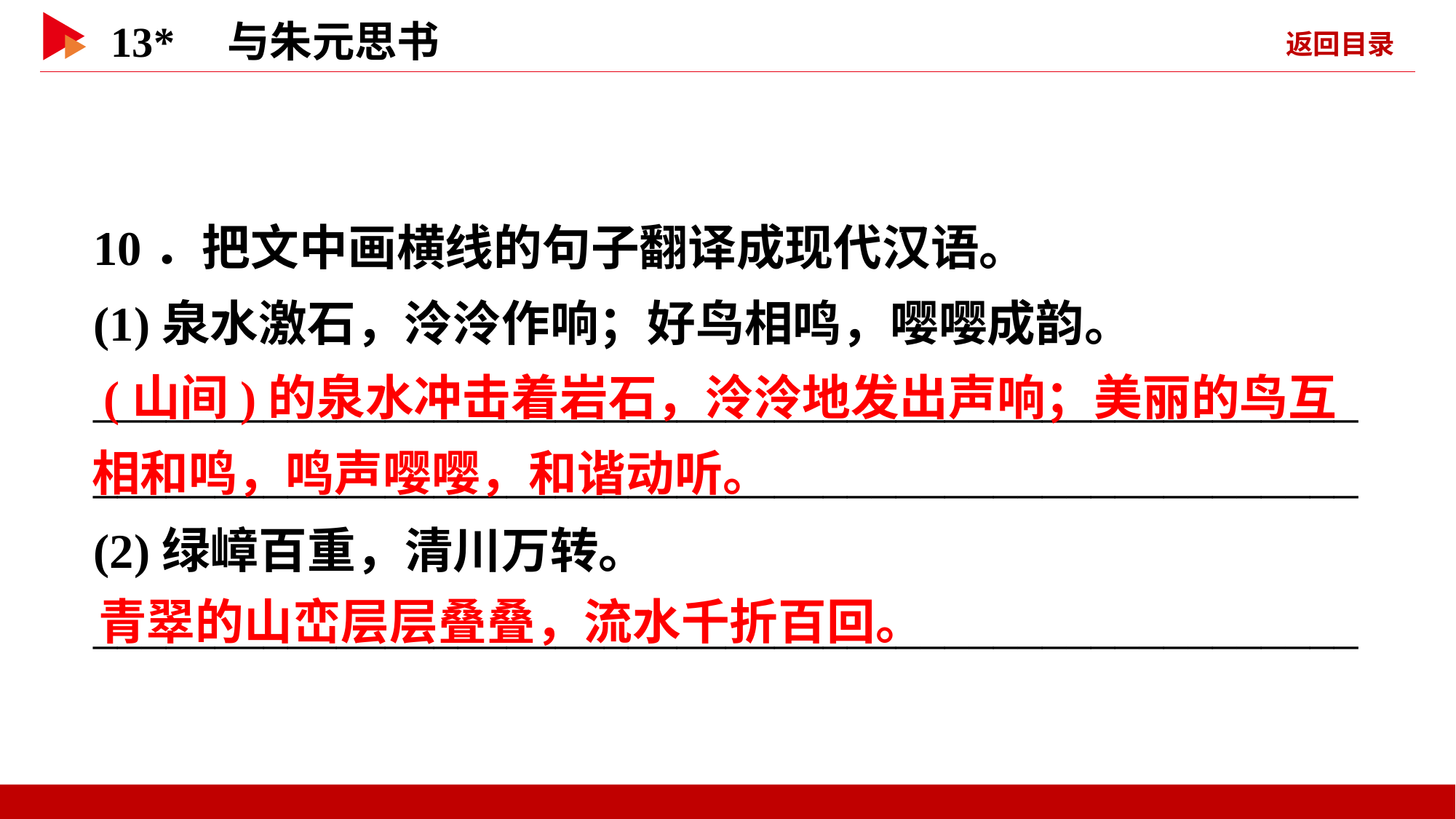

10．把文中画横线的句子翻译成现代汉语。
(1)泉水激石，泠泠作响；好鸟相鸣，嘤嘤成韵。
________________________________________________________________________________________________________
(2)绿嶂百重，清川万转。
____________________________________________________
 (山间)的泉水冲击着岩石，泠泠地发出声响；美丽的鸟互相和鸣，鸣声嘤嘤，和谐动听。
青翠的山峦层层叠叠，流水千折百回。